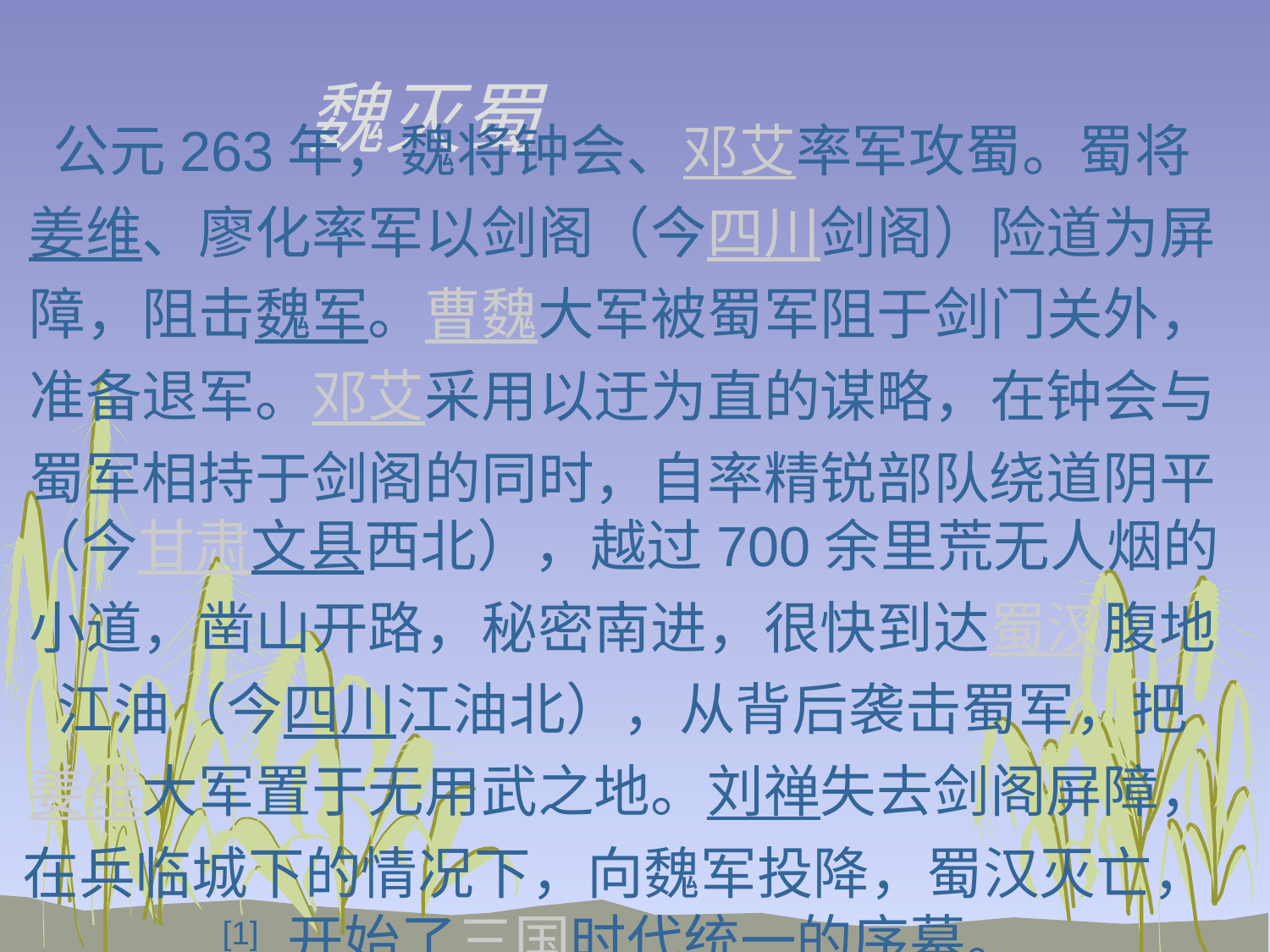

# 魏灭蜀
公元263年，魏将钟会、邓艾率军攻蜀。蜀将姜维、廖化率军以剑阁（今四川剑阁）险道为屏障，阻击魏军。曹魏大军被蜀军阻于剑门关外，准备退军。邓艾采用以迂为直的谋略，在钟会与蜀军相持于剑阁的同时，自率精锐部队绕道阴平（今甘肃文县西北），越过700余里荒无人烟的小道，凿山开路，秘密南进，很快到达蜀汉腹地江油（今四川江油北），从背后袭击蜀军，把姜维大军置于无用武之地。刘禅失去剑阁屏障，在兵临城下的情况下，向魏军投降，蜀汉灭亡，[1] 开始了三国时代统一的序幕。